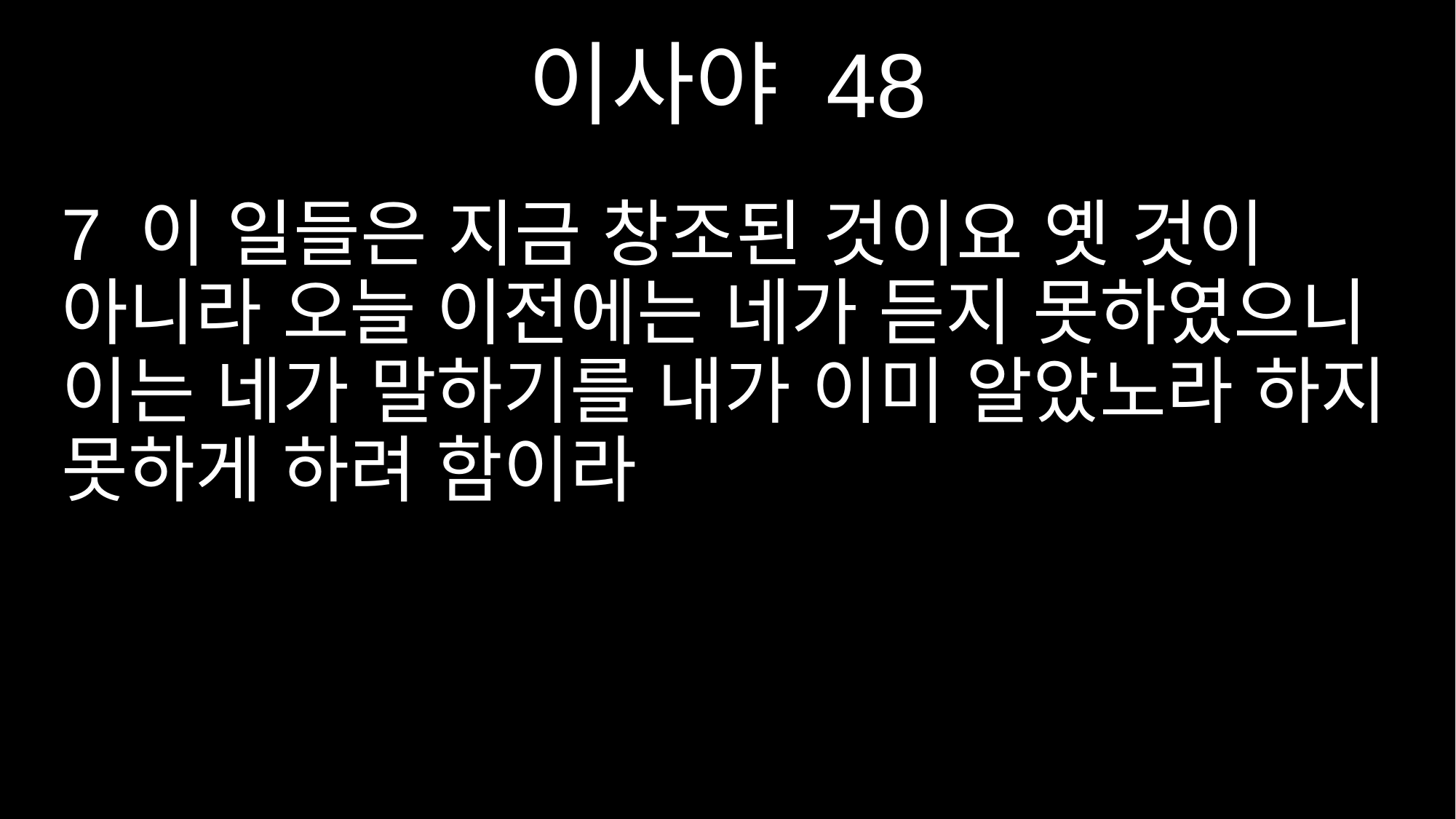

이사야 48
7 이 일들은 지금 창조된 것이요 옛 것이 아니라 오늘 이전에는 네가 듣지 못하였으니 이는 네가 말하기를 내가 이미 알았노라 하지 못하게 하려 함이라